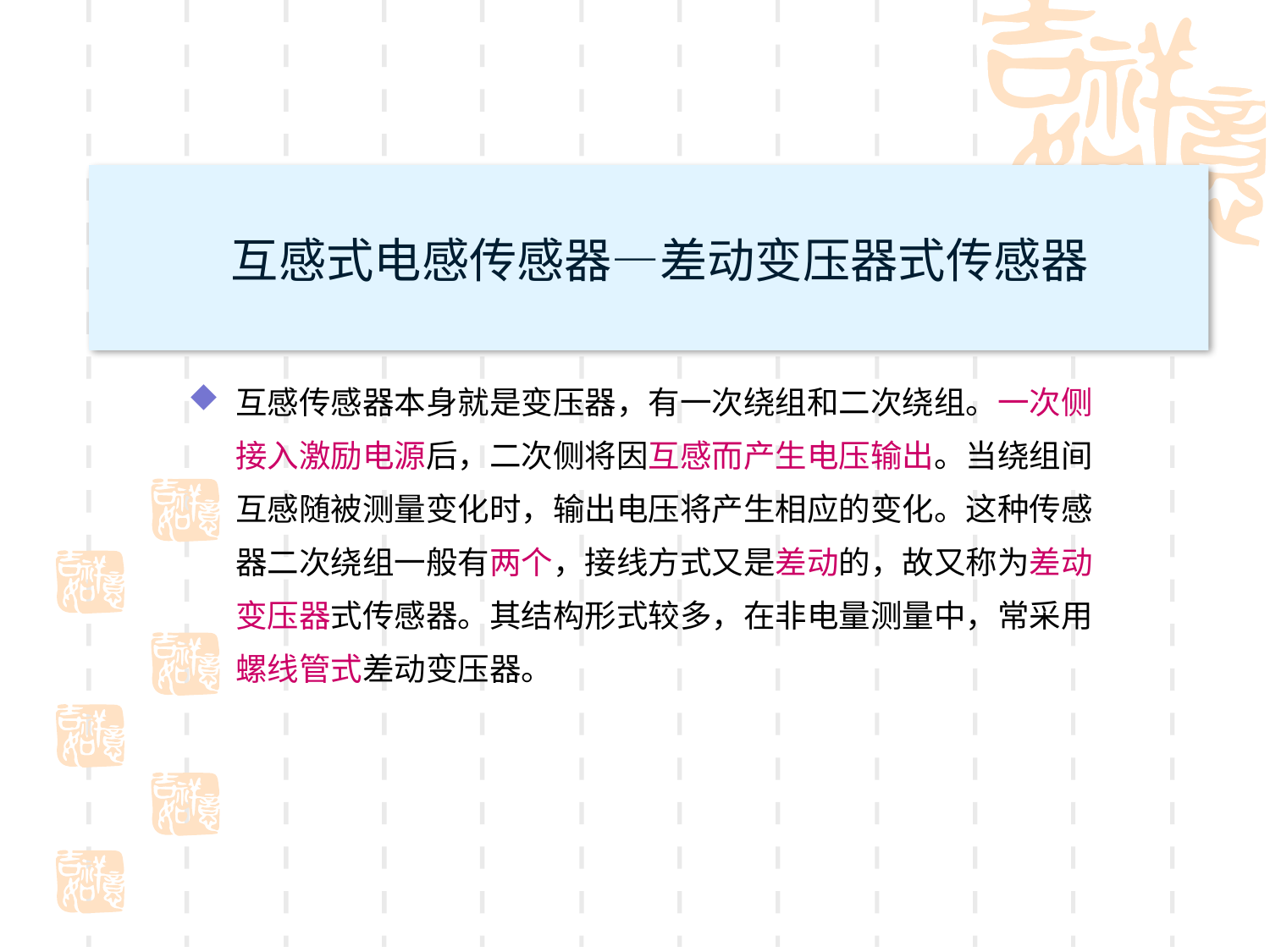

# 互感式电感传感器—差动变压器式传感器
互感传感器本身就是变压器，有一次绕组和二次绕组。一次侧接入激励电源后，二次侧将因互感而产生电压输出。当绕组间互感随被测量变化时，输出电压将产生相应的变化。这种传感器二次绕组一般有两个，接线方式又是差动的，故又称为差动变压器式传感器。其结构形式较多，在非电量测量中，常采用螺线管式差动变压器。
18